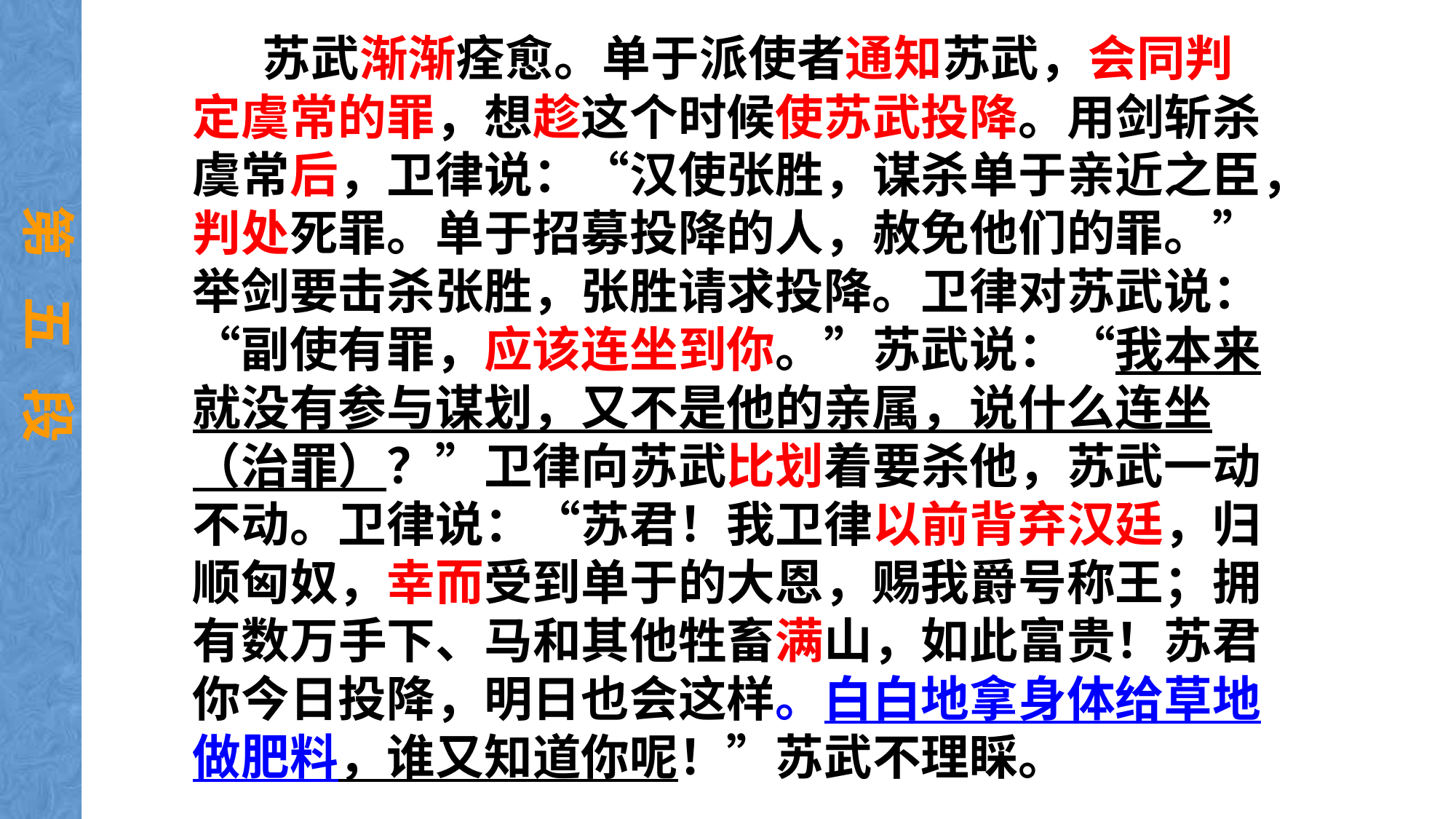

苏武渐渐痊愈。单于派使者通知苏武，会同判定虞常的罪，想趁这个时候使苏武投降。用剑斩杀虞常后，卫律说：“汉使张胜，谋杀单于亲近之臣，判处死罪。单于招募投降的人，赦免他们的罪。”举剑要击杀张胜，张胜请求投降。卫律对苏武说：“副使有罪，应该连坐到你。”苏武说：“我本来就没有参与谋划，又不是他的亲属，说什么连坐（治罪）？”卫律向苏武比划着要杀他，苏武一动不动。卫律说：“苏君！我卫律以前背弃汉廷，归顺匈奴，幸而受到单于的大恩，赐我爵号称王；拥有数万手下、马和其他牲畜满山，如此富贵！苏君你今日投降，明日也会这样。白白地拿身体给草地做肥料，谁又知道你呢！”苏武不理睬。
第   五   段